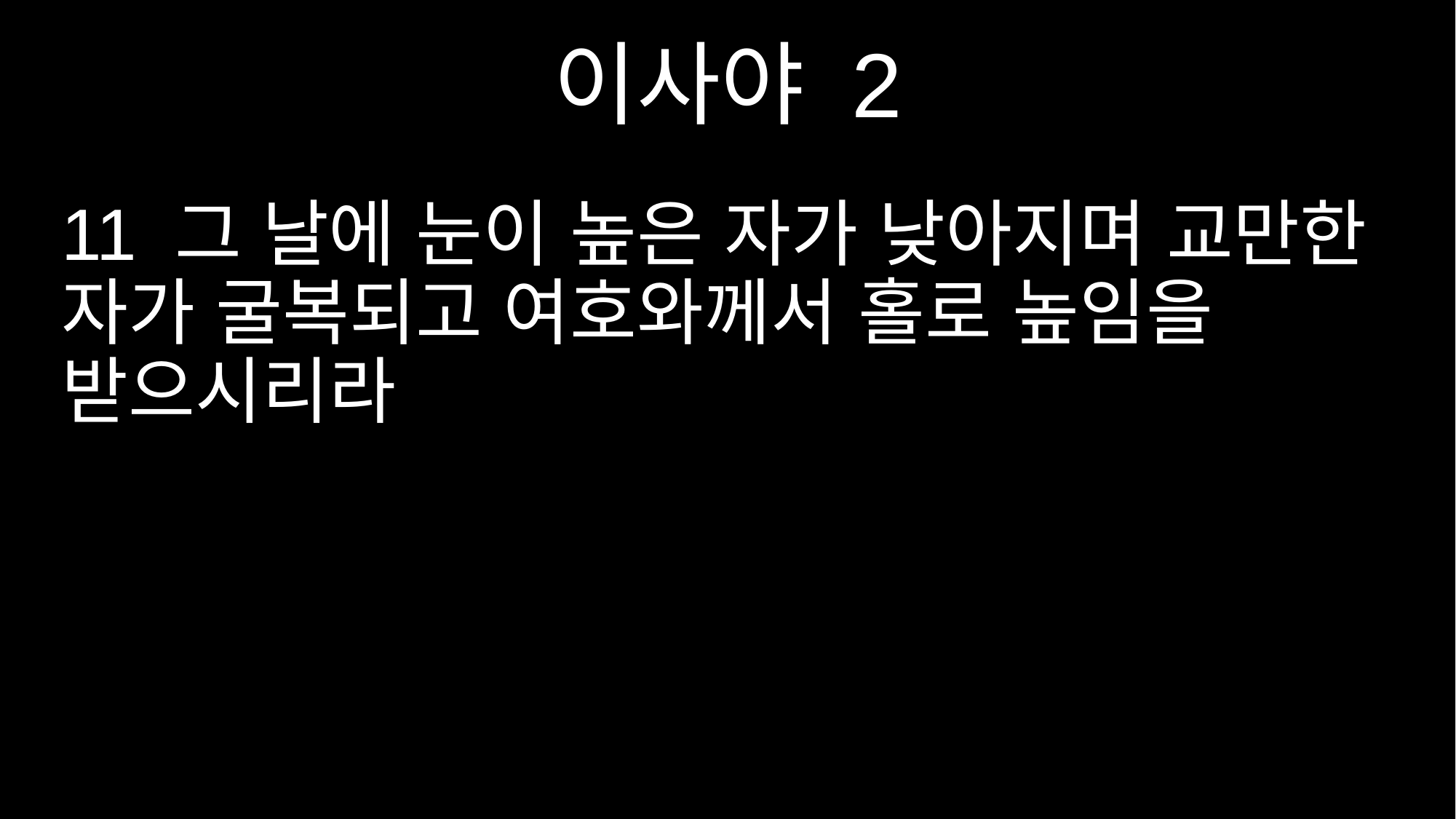

이사야 2
11 그 날에 눈이 높은 자가 낮아지며 교만한 자가 굴복되고 여호와께서 홀로 높임을 받으시리라